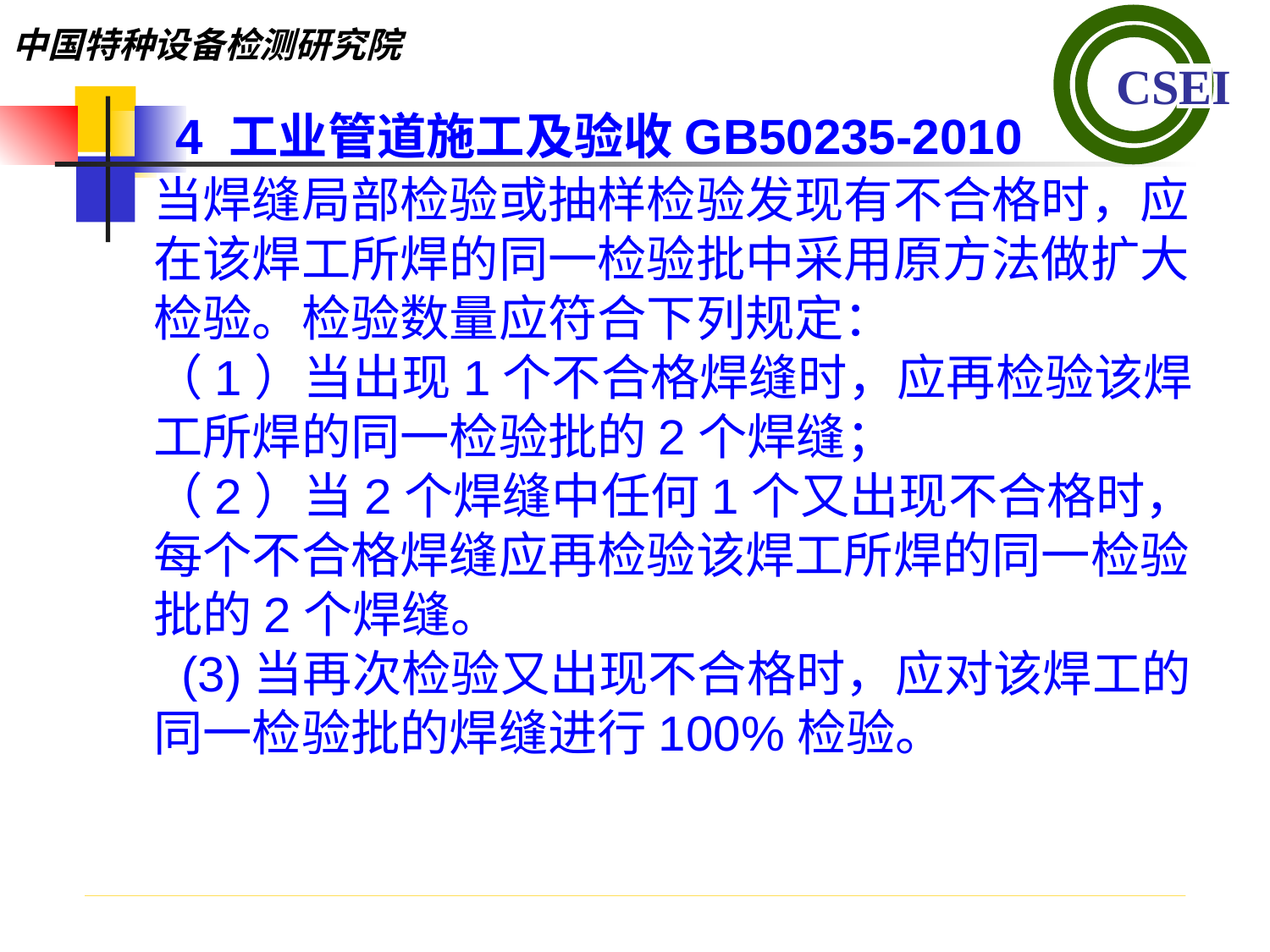

4 工业管道施工及验收GB50235-2010
当焊缝局部检验或抽样检验发现有不合格时，应在该焊工所焊的同一检验批中采用原方法做扩大检验。检验数量应符合下列规定：（1）当出现1个不合格焊缝时，应再检验该焊工所焊的同一检验批的2个焊缝；（2）当2个焊缝中任何1个又出现不合格时，每个不合格焊缝应再检验该焊工所焊的同一检验批的2个焊缝。(3)当再次检验又出现不合格时，应对该焊工的同一检验批的焊缝进行100%检验。